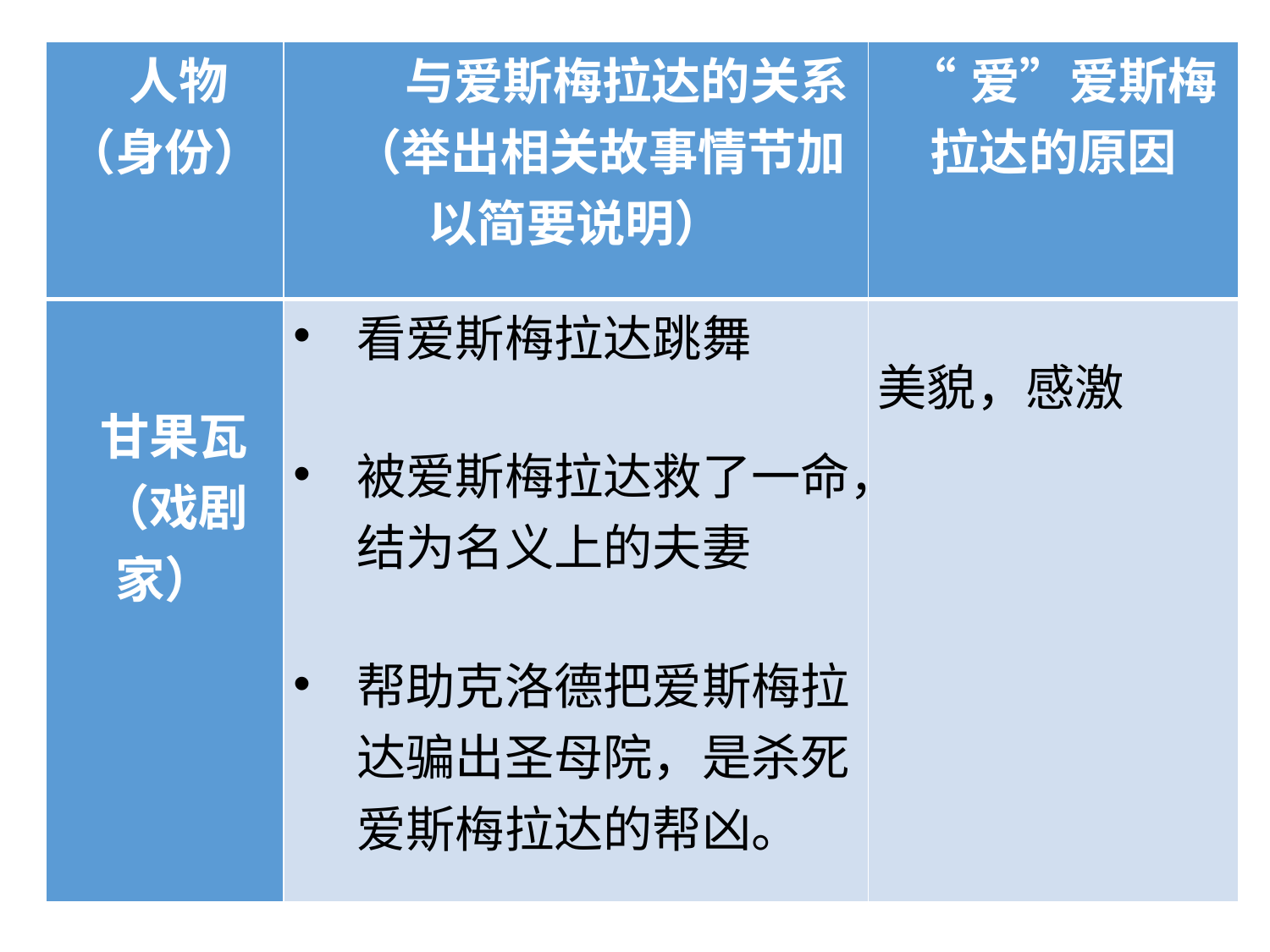

| 人物（身份） | 与爱斯梅拉达的关系 （举出相关故事情节加以简要说明） | “爱”爱斯梅拉达的原因 |
| --- | --- | --- |
| 甘果瓦 （戏剧家） | 看爱斯梅拉达跳舞 被爱斯梅拉达救了一命，结为名义上的夫妻 帮助克洛德把爱斯梅拉达骗出圣母院，是杀死爱斯梅拉达的帮凶。 | 美貌，感激 |